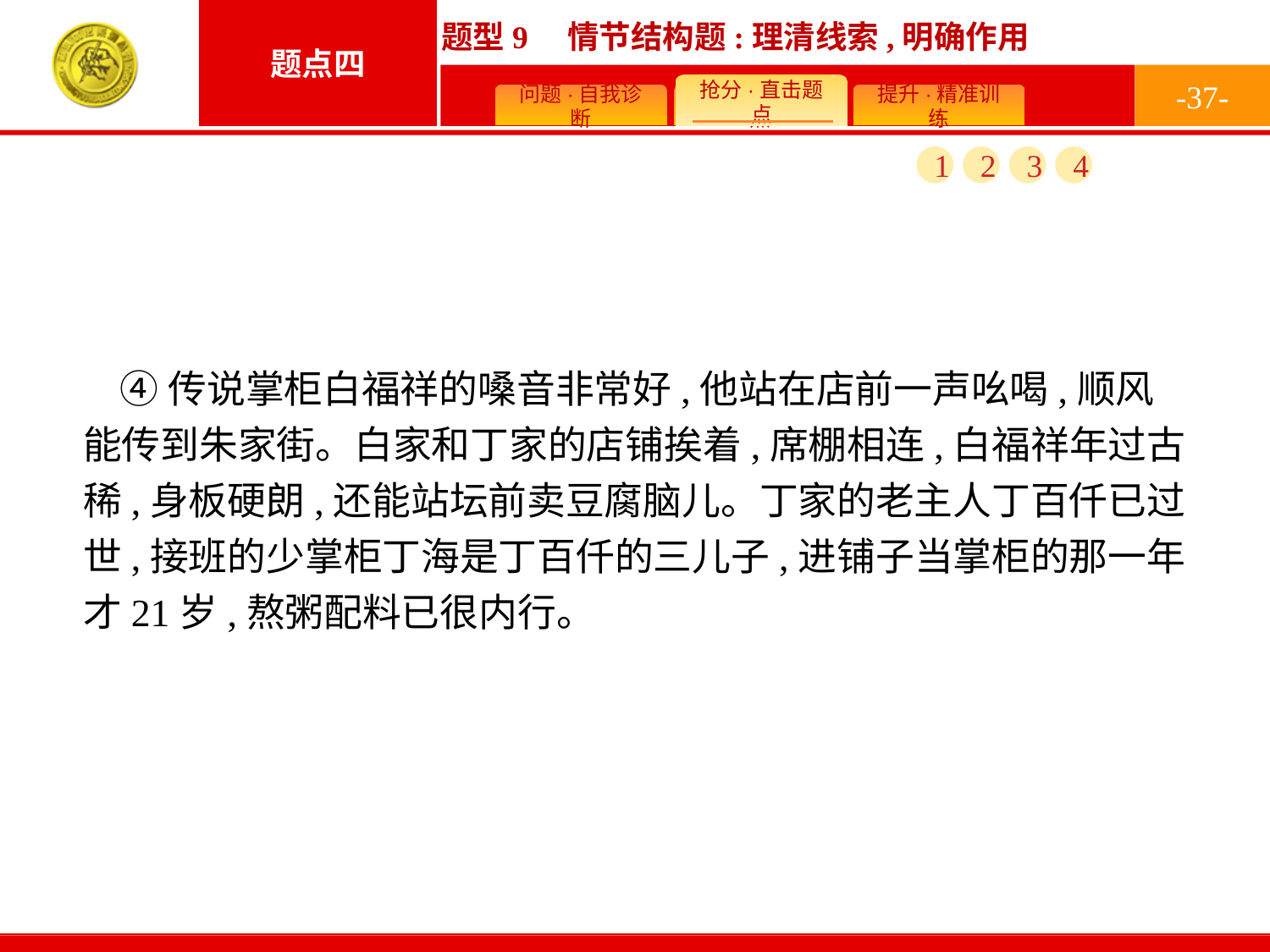

-37-
1
2
3
4
④传说掌柜白福祥的嗓音非常好,他站在店前一声吆喝,顺风能传到朱家街。白家和丁家的店铺挨着,席棚相连,白福祥年过古稀,身板硬朗,还能站坛前卖豆腐脑儿。丁家的老主人丁百仟已过世,接班的少掌柜丁海是丁百仟的三儿子,进铺子当掌柜的那一年才21岁,熬粥配料已很内行。